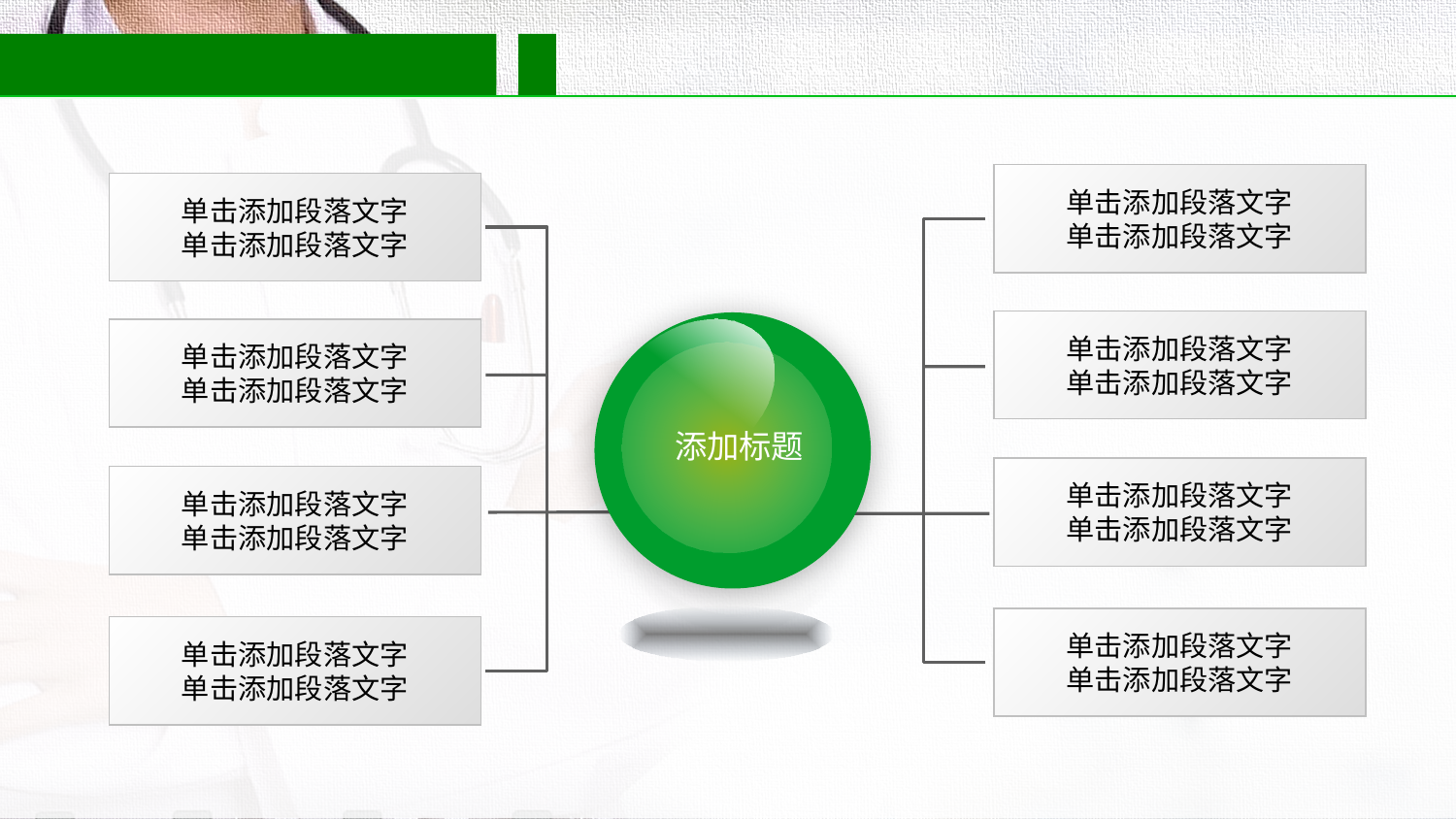

#
单击添加段落文字
单击添加段落文字
单击添加段落文字
单击添加段落文字

单击添加段落文字
单击添加段落文字

添加标题
单击添加段落文字
单击添加段落文字

1）发票分
析步骤：
单击添加段落文字
单击添加段落文字
单击添加段落文字
单击添加段落文字

单击添加段落文字
单击添加段落文字
单击添加段落文字
单击添加段落文字